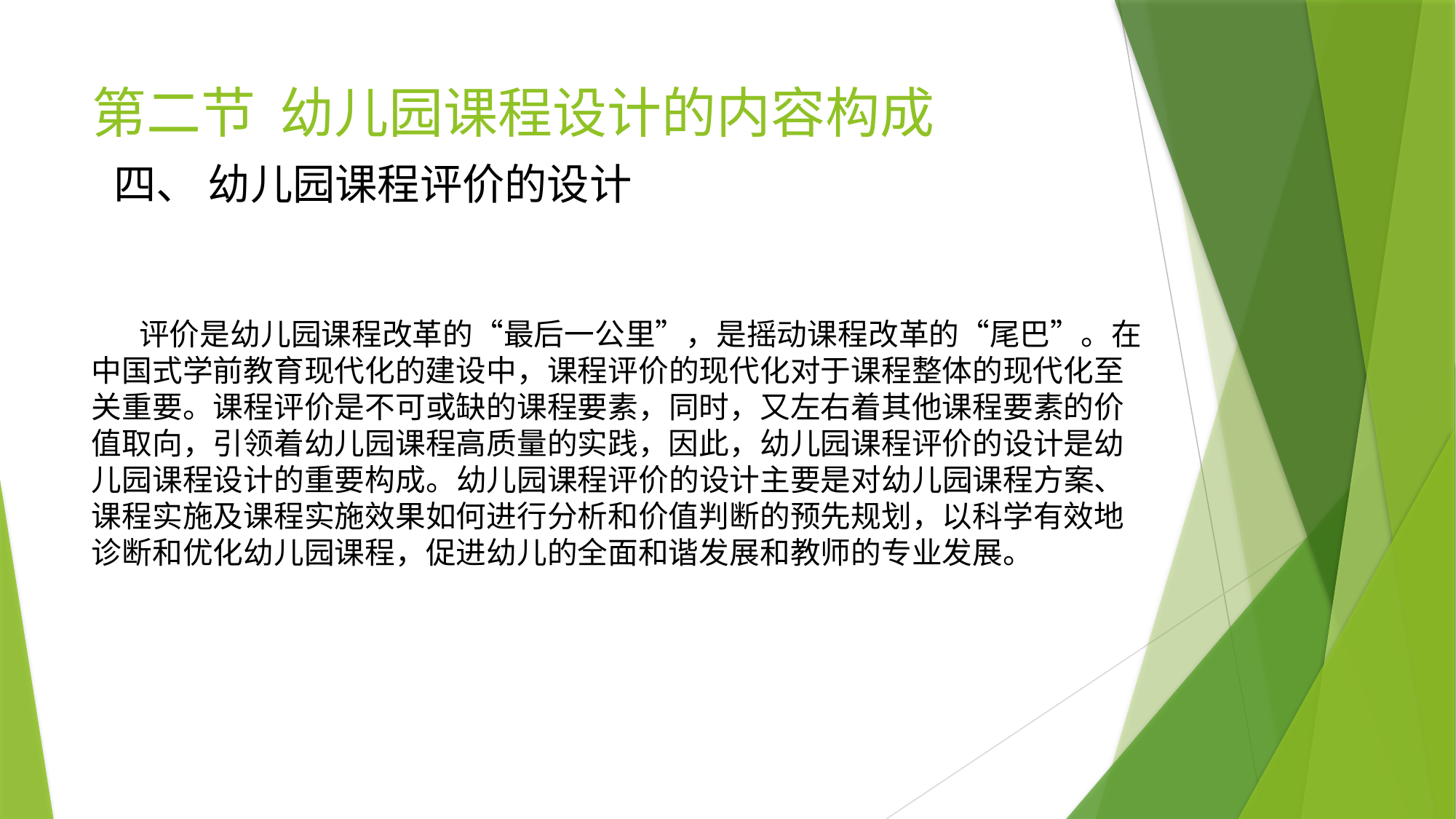

# 第二节  幼儿园课程设计的内容构成
四、 幼儿园课程评价的设计
      评价是幼儿园课程改革的“最后一公里”，是摇动课程改革的“尾巴”。在中国式学前教育现代化的建设中，课程评价的现代化对于课程整体的现代化至关重要。课程评价是不可或缺的课程要素，同时，又左右着其他课程要素的价值取向，引领着幼儿园课程高质量的实践，因此，幼儿园课程评价的设计是幼儿园课程设计的重要构成。幼儿园课程评价的设计主要是对幼儿园课程方案、课程实施及课程实施效果如何进行分析和价值判断的预先规划，以科学有效地诊断和优化幼儿园课程，促进幼儿的全面和谐发展和教师的专业发展。